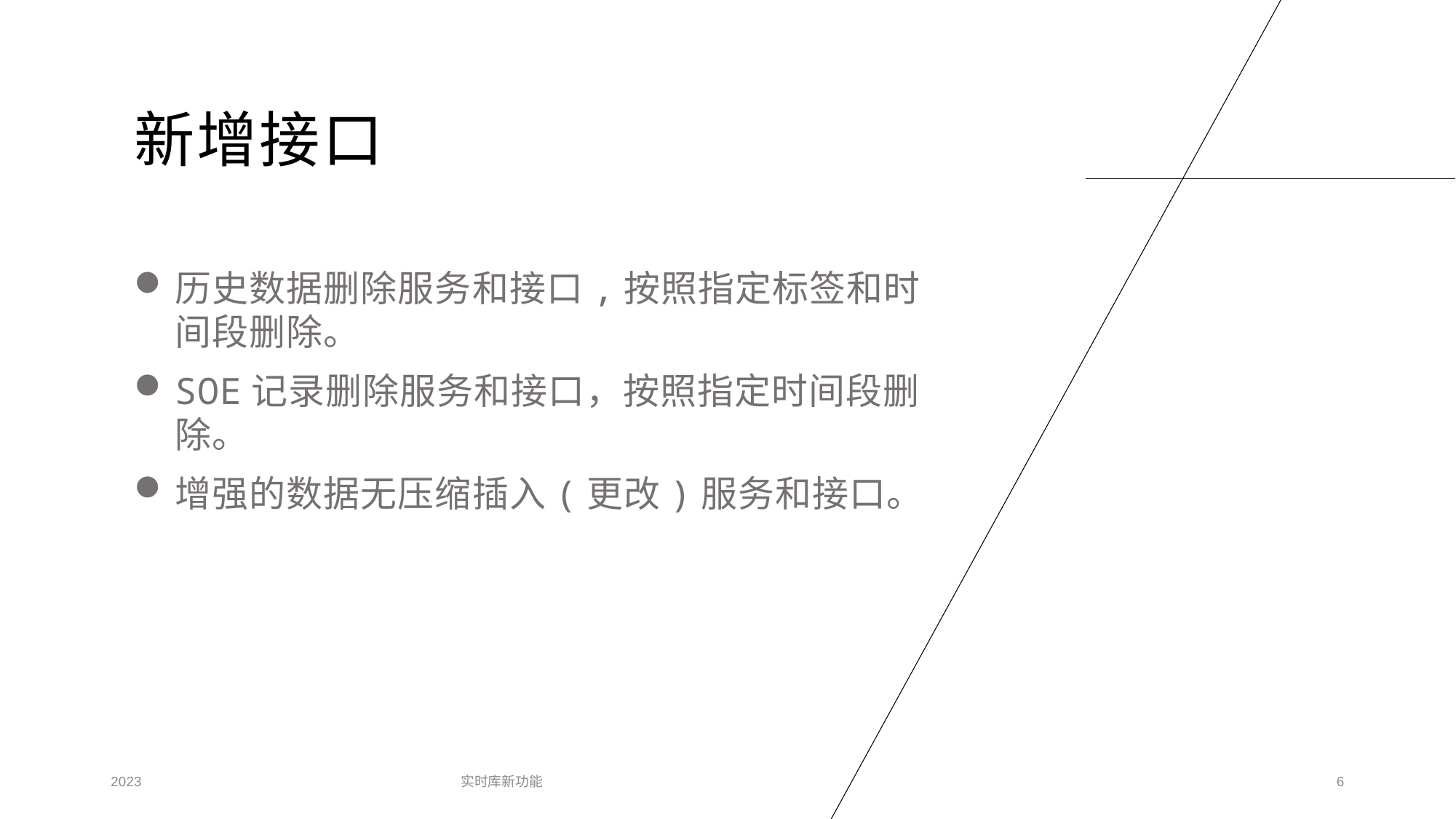

# 新增接口
历史数据删除服务和接口,按照指定标签和时间段删除。
SOE记录删除服务和接口，按照指定时间段删除。
增强的数据无压缩插入(更改)服务和接口。
2023
实时库新功能
6